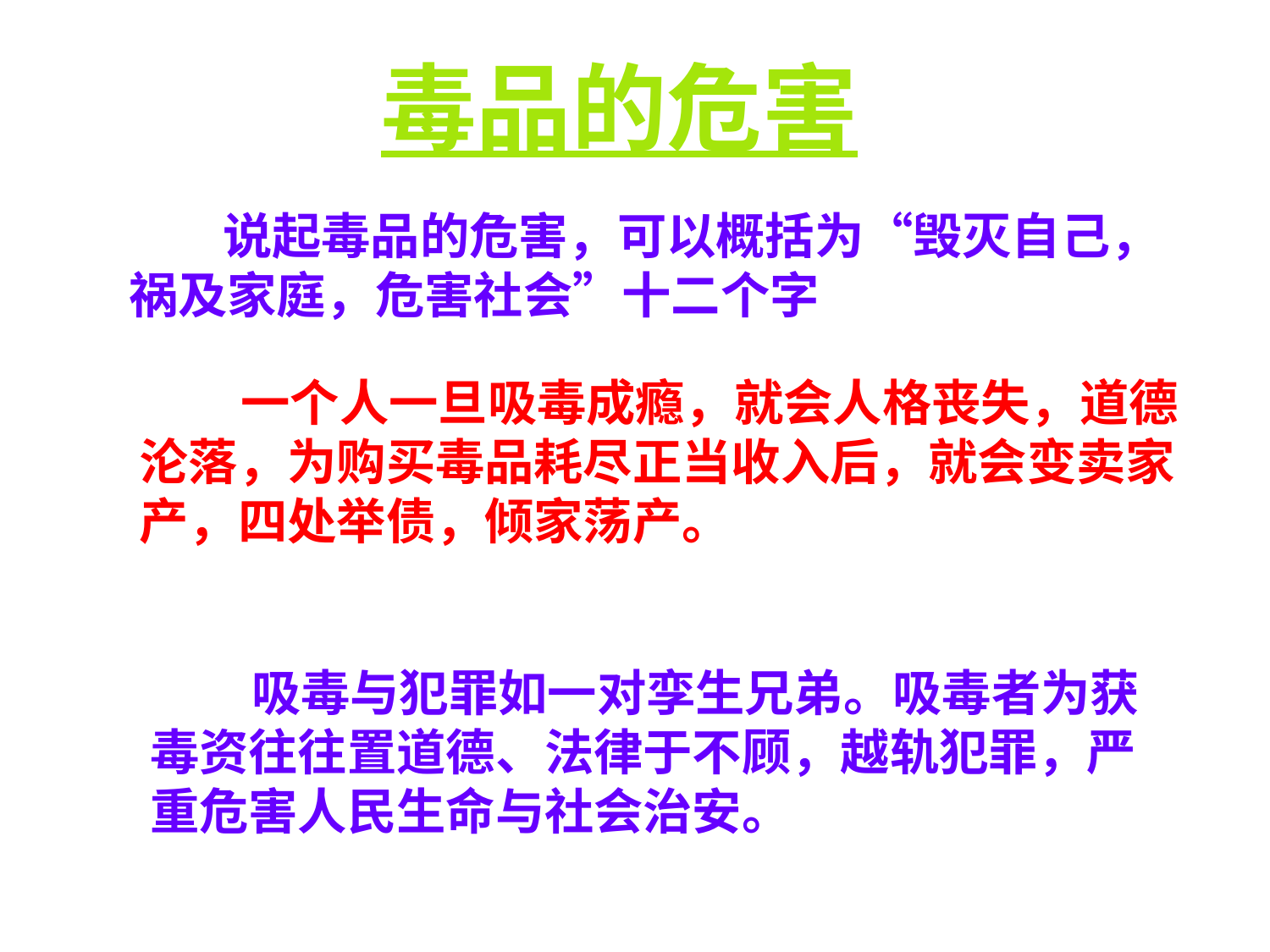

毒品的危害
            说起毒品的危害，可以概括为“毁灭自己，祸及家庭，危害社会”十二个字
        一个人一旦吸毒成瘾，就会人格丧失，道德沦落，为购买毒品耗尽正当收入后，就会变卖家产，四处举债，倾家荡产。
        吸毒与犯罪如一对孪生兄弟。吸毒者为获毒资往往置道德、法律于不顾，越轨犯罪，严重危害人民生命与社会治安。